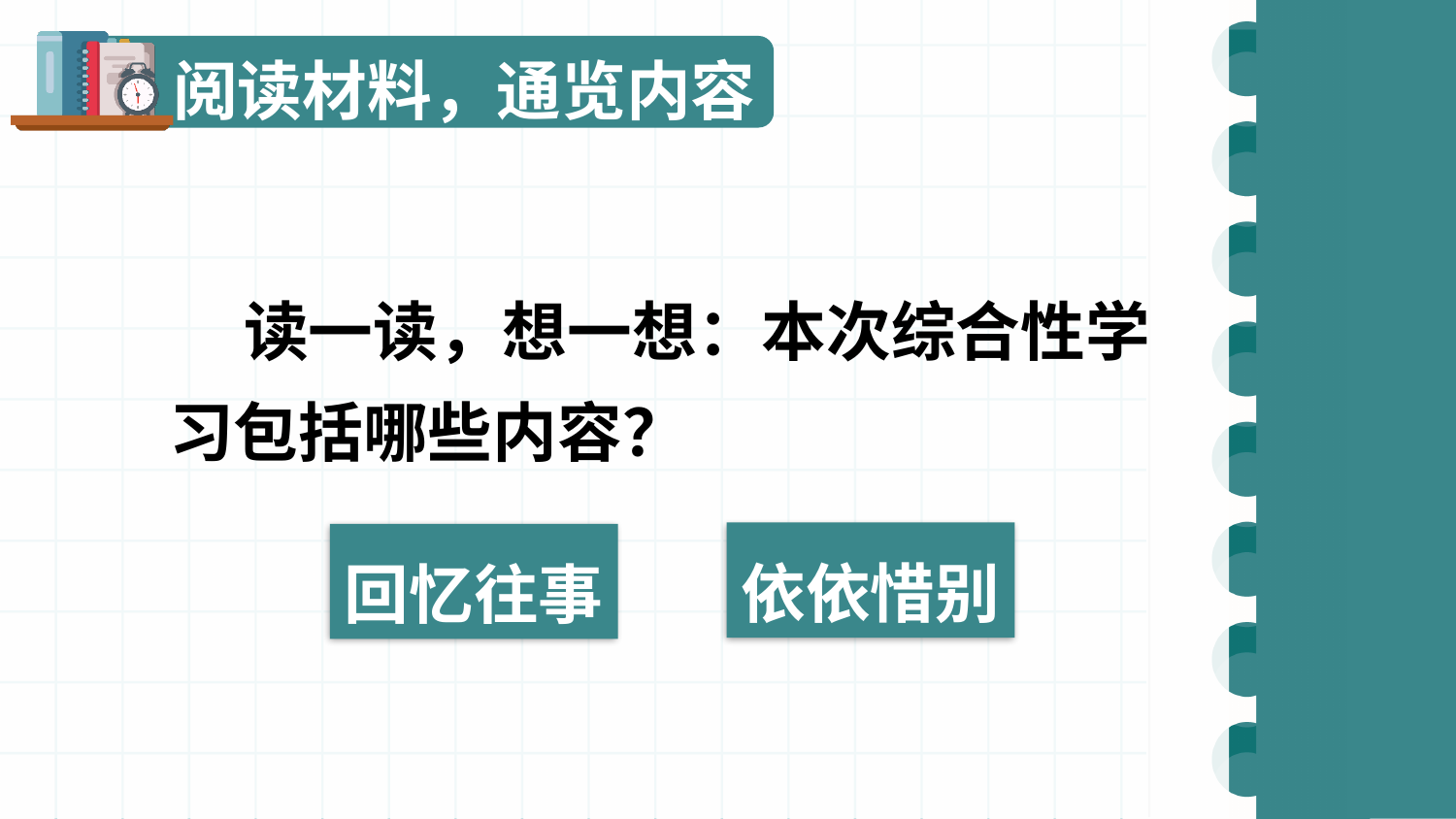

阅读材料，通览内容
    读一读，想一想：本次综合性学习包括哪些内容？
依依惜别
回忆往事